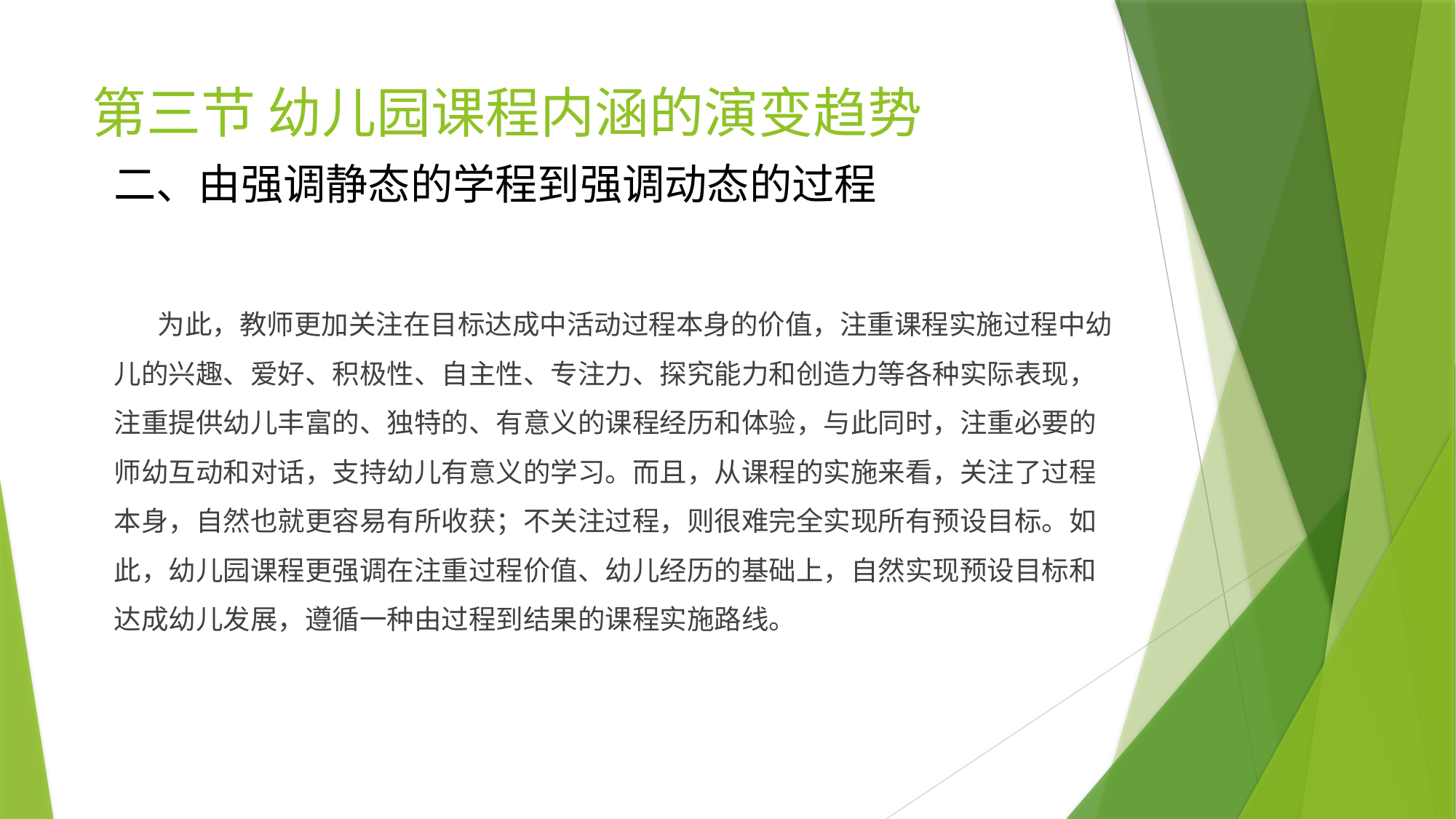

# 第三节 幼儿园课程内涵的演变趋势
二、由强调静态的学程到强调动态的过程
      为此，教师更加关注在目标达成中活动过程本身的价值，注重课程实施过程中幼儿的兴趣、爱好、积极性、自主性、专注力、探究能力和创造力等各种实际表现，注重提供幼儿丰富的、独特的、有意义的课程经历和体验，与此同时，注重必要的师幼互动和对话，支持幼儿有意义的学习。而且，从课程的实施来看，关注了过程本身，自然也就更容易有所收获；不关注过程，则很难完全实现所有预设目标。如此，幼儿园课程更强调在注重过程价值、幼儿经历的基础上，自然实现预设目标和达成幼儿发展，遵循一种由过程到结果的课程实施路线。